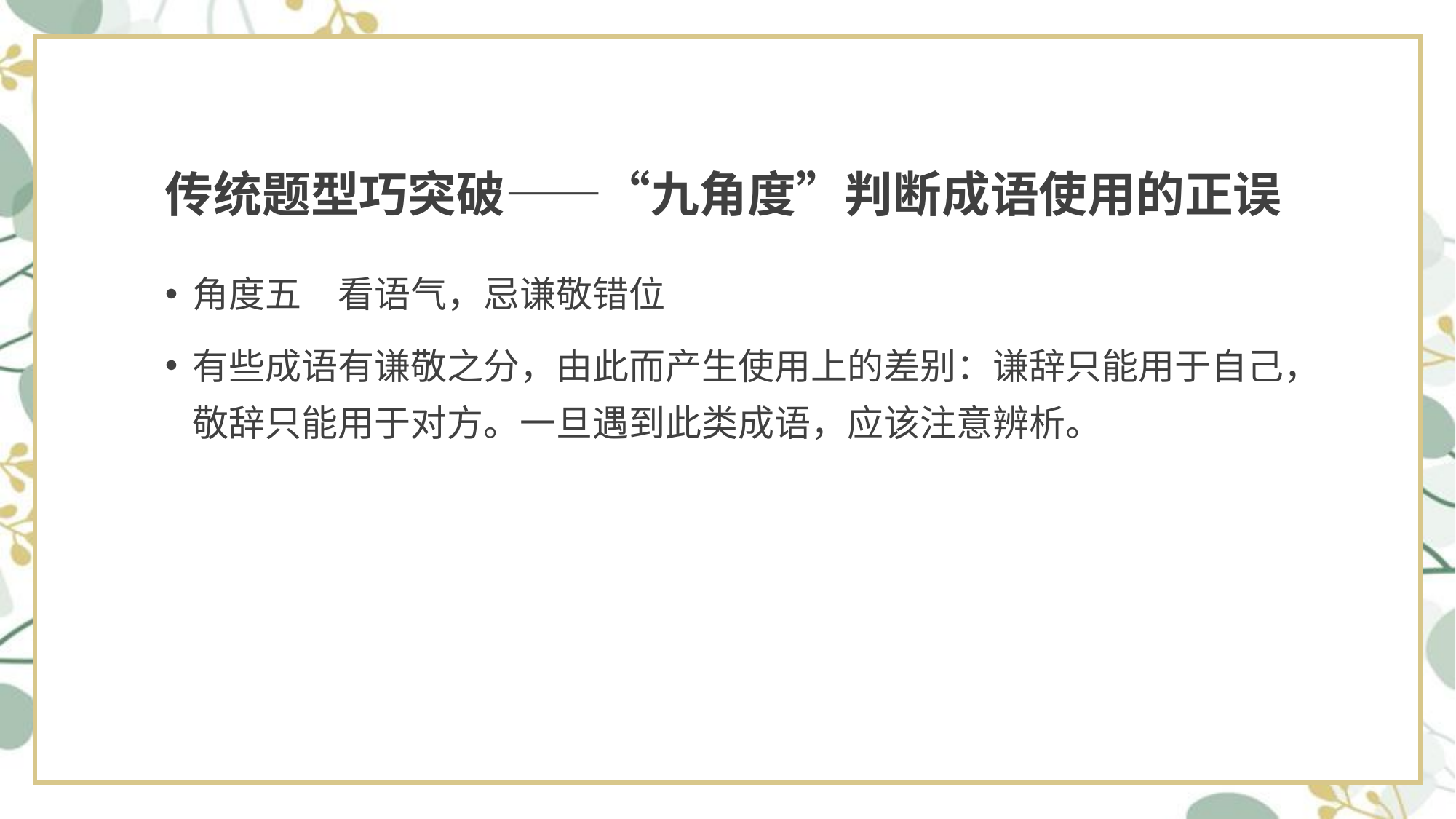

# 传统题型巧突破——“九角度”判断成语使用的正误
角度五　看语气，忌谦敬错位
有些成语有谦敬之分，由此而产生使用上的差别：谦辞只能用于自己，敬辞只能用于对方。一旦遇到此类成语，应该注意辨析。